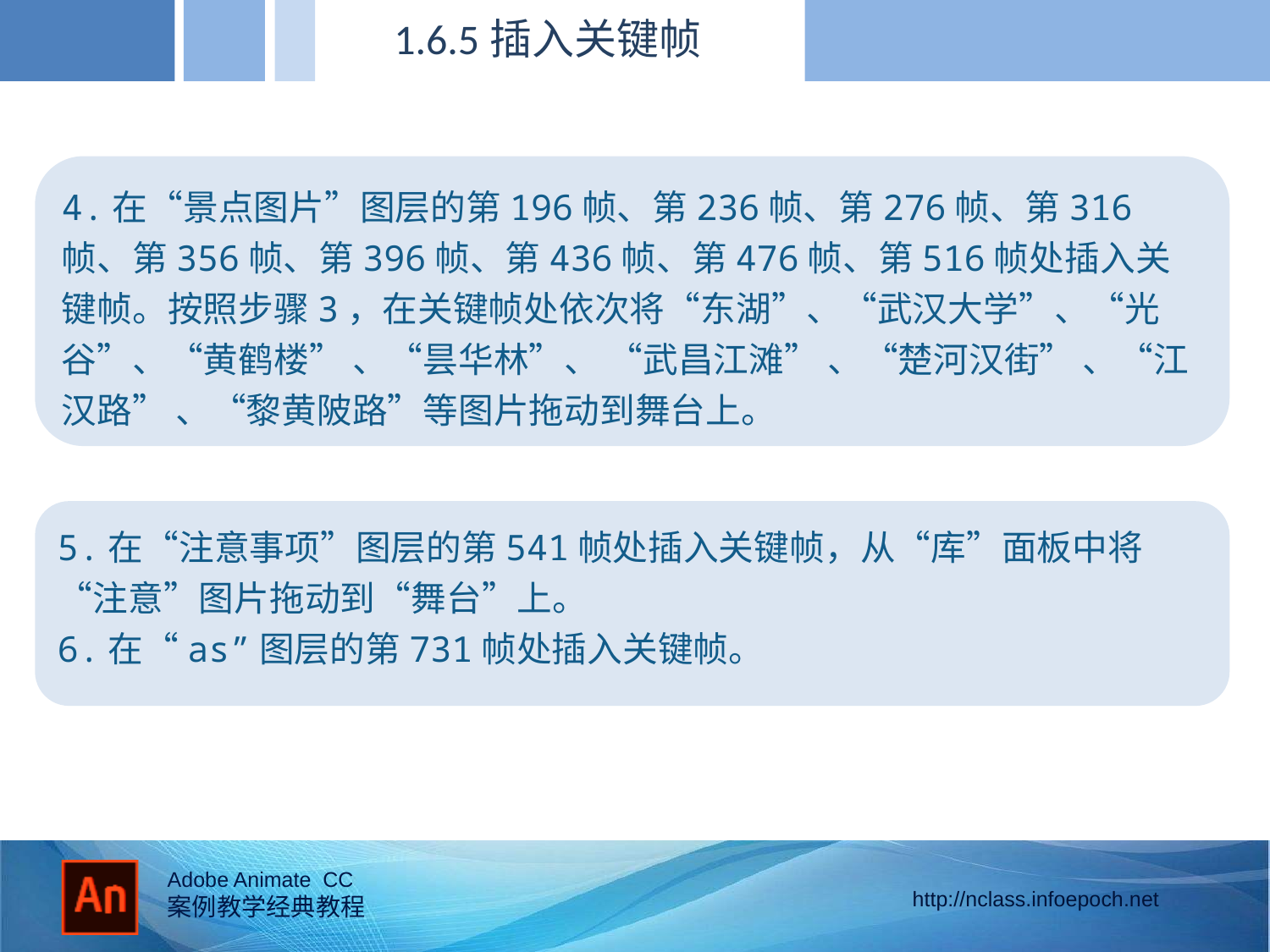

1.6.5插入关键帧
4.在“景点图片”图层的第196帧、第236帧、第276帧、第316帧、第356帧、第396帧、第436帧、第476帧、第516帧处插入关键帧。按照步骤3，在关键帧处依次将“东湖”、“武汉大学”、“光谷”、“黄鹤楼” 、“昙华林”、 “武昌江滩” 、“楚河汉街” 、“江汉路” 、“黎黄陂路”等图片拖动到舞台上。
5.在“注意事项”图层的第541帧处插入关键帧，从“库”面板中将“注意”图片拖动到“舞台”上。
6.在“as”图层的第731帧处插入关键帧。